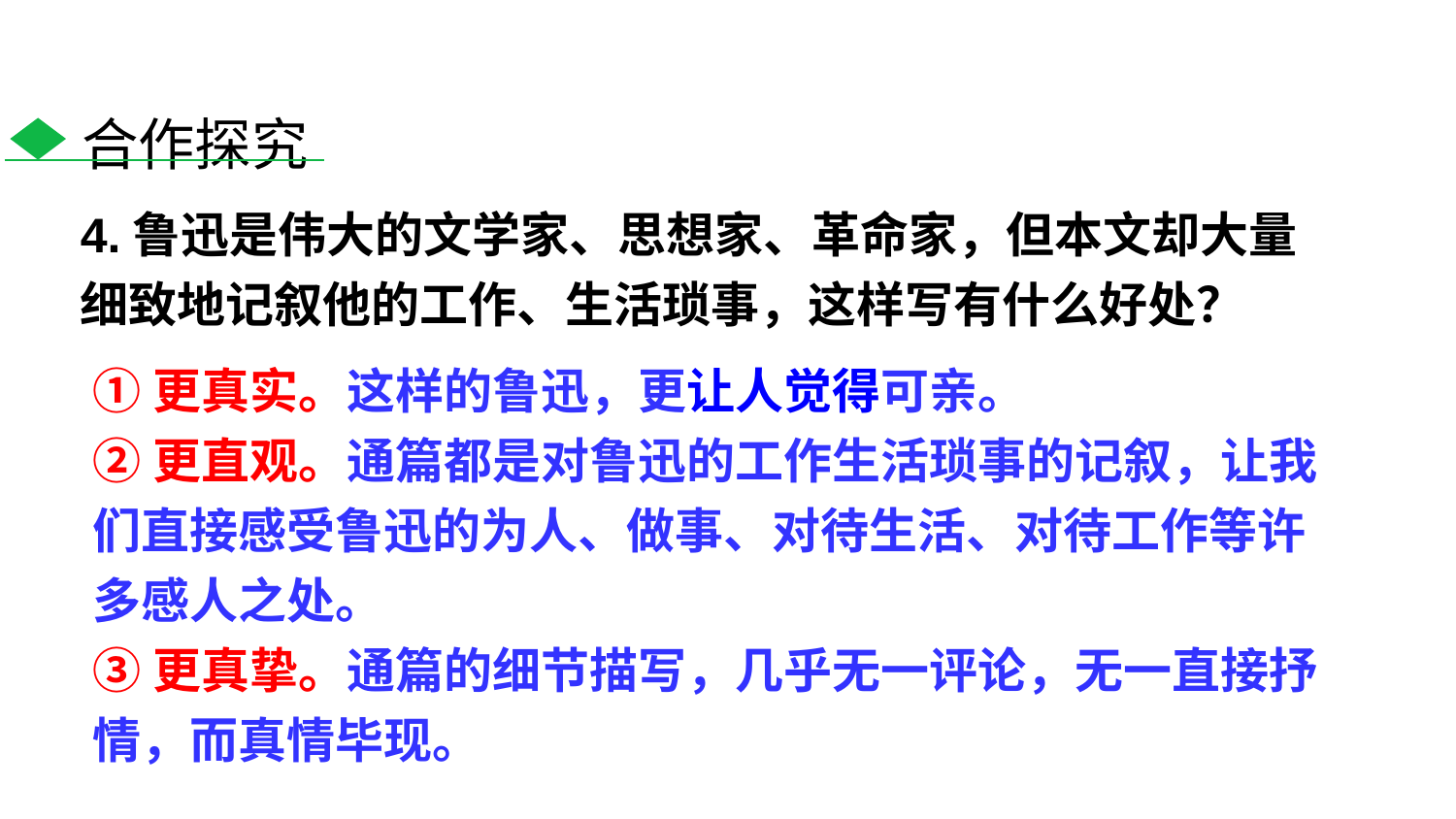

合作探究

4.鲁迅是伟大的文学家、思想家、革命家，但本文却大量细致地记叙他的工作、生活琐事，这样写有什么好处？
①更真实。这样的鲁迅，更让人觉得可亲。
②更直观。通篇都是对鲁迅的工作生活琐事的记叙，让我们直接感受鲁迅的为人、做事、对待生活、对待工作等许多感人之处。
③更真挚。通篇的细节描写，几乎无一评论，无一直接抒情，而真情毕现。